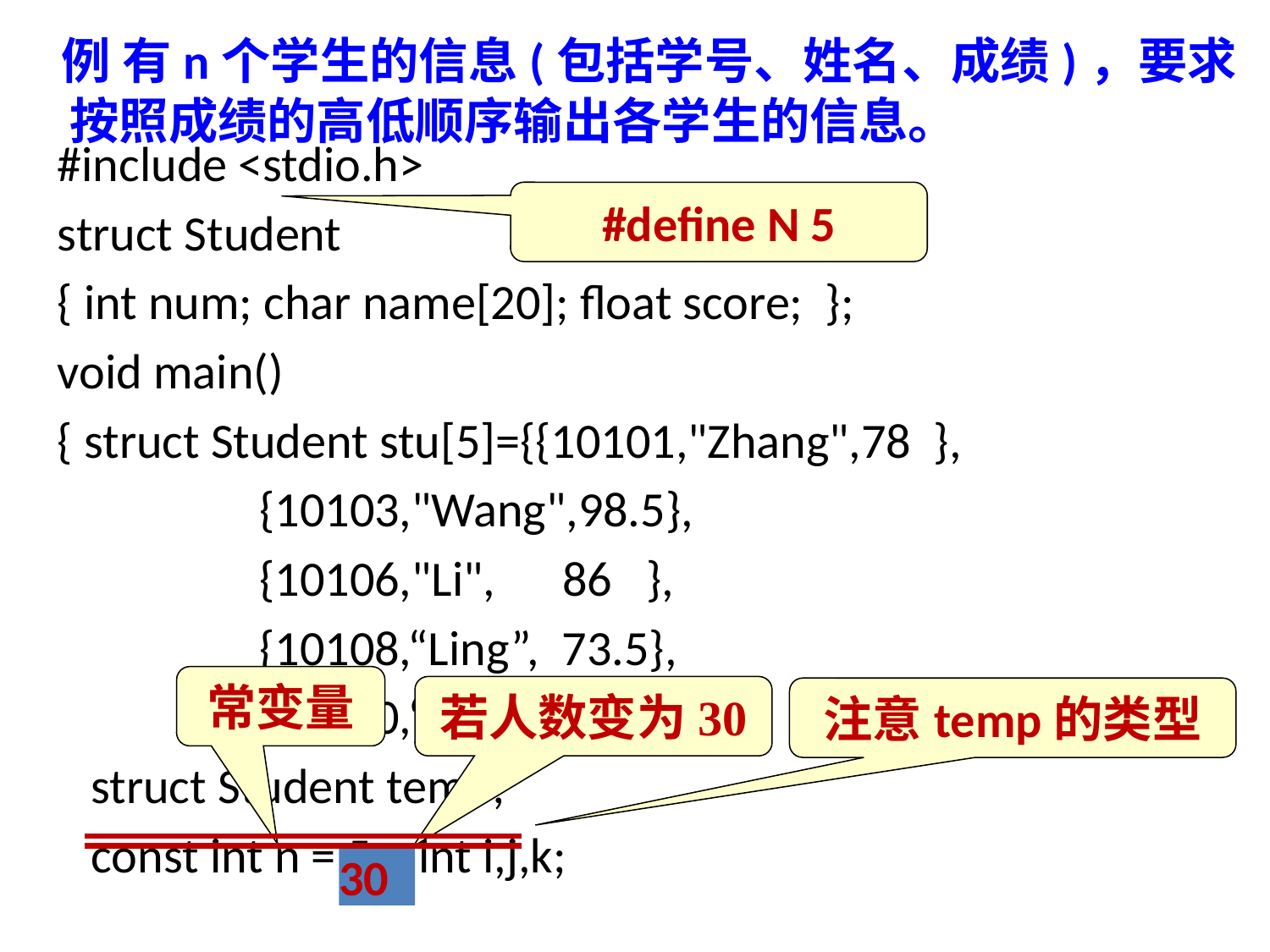

例 有n个学生的信息(包括学号、姓名、成绩)，要求按照成绩的高低顺序输出各学生的信息。
#include <stdio.h>
struct Student
{ int num; char name[20]; float score;  };
void main()
{ struct Student stu[5]={{10101,"Zhang",78  },
                  {10103,"Wang",98.5},
                  {10106,"Li",      86   },
                  {10108,“Ling”,  73.5},
                  {10110,“Fun”,  100  }  };
   struct Student temp;
   const int n = 5 ;  int i,j,k;
#define N 5
常变量
若人数变为30
注意temp的类型
30